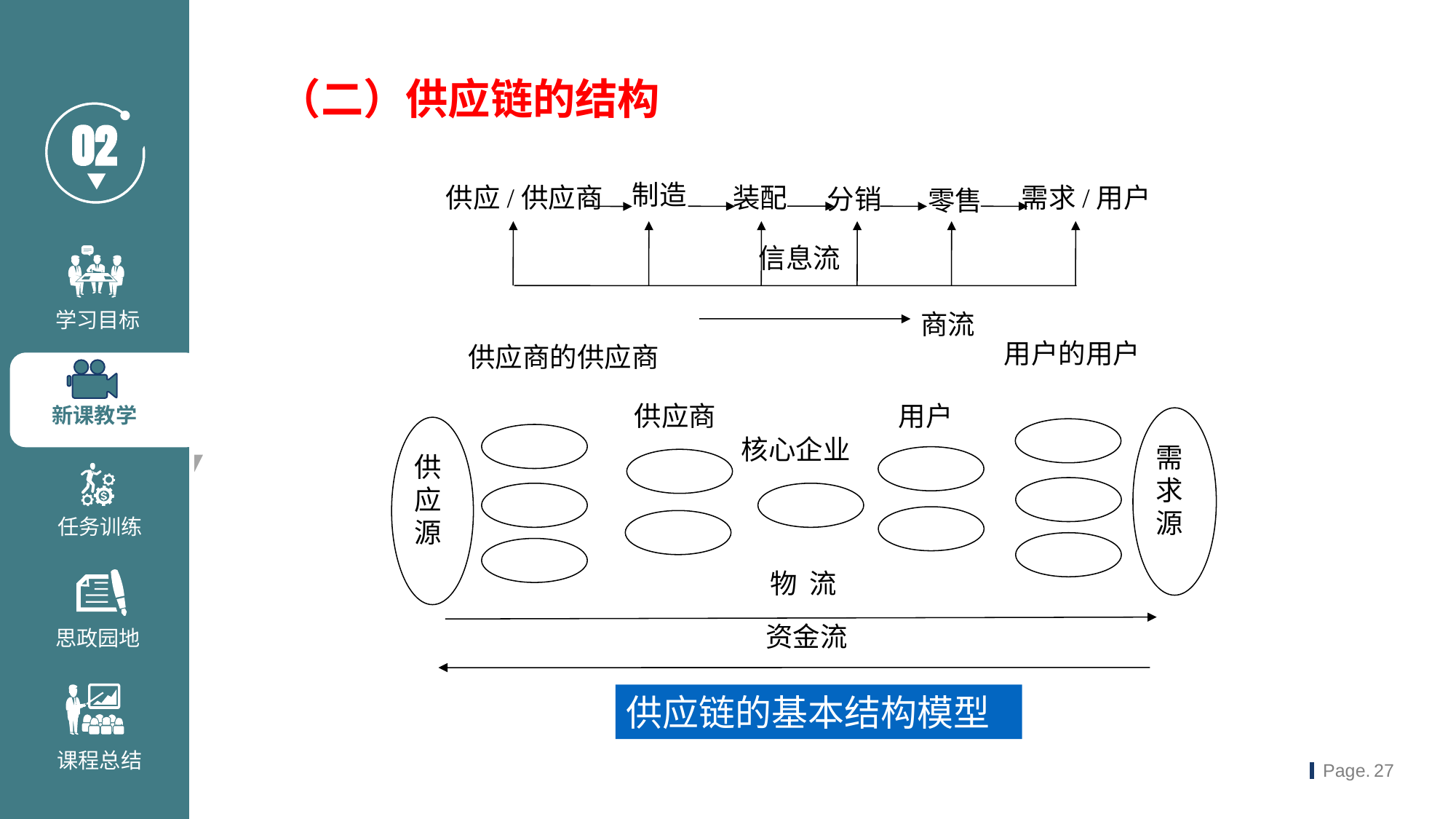

（二）供应链的结构

制造
供应/供应商
装配
需求/用户
分销
零售
信息流
商流
用户的用户
供应商的供应商
供应商
用户
需求源
供应源

核心企业

物  流
资金流
供应链的基本结构模型